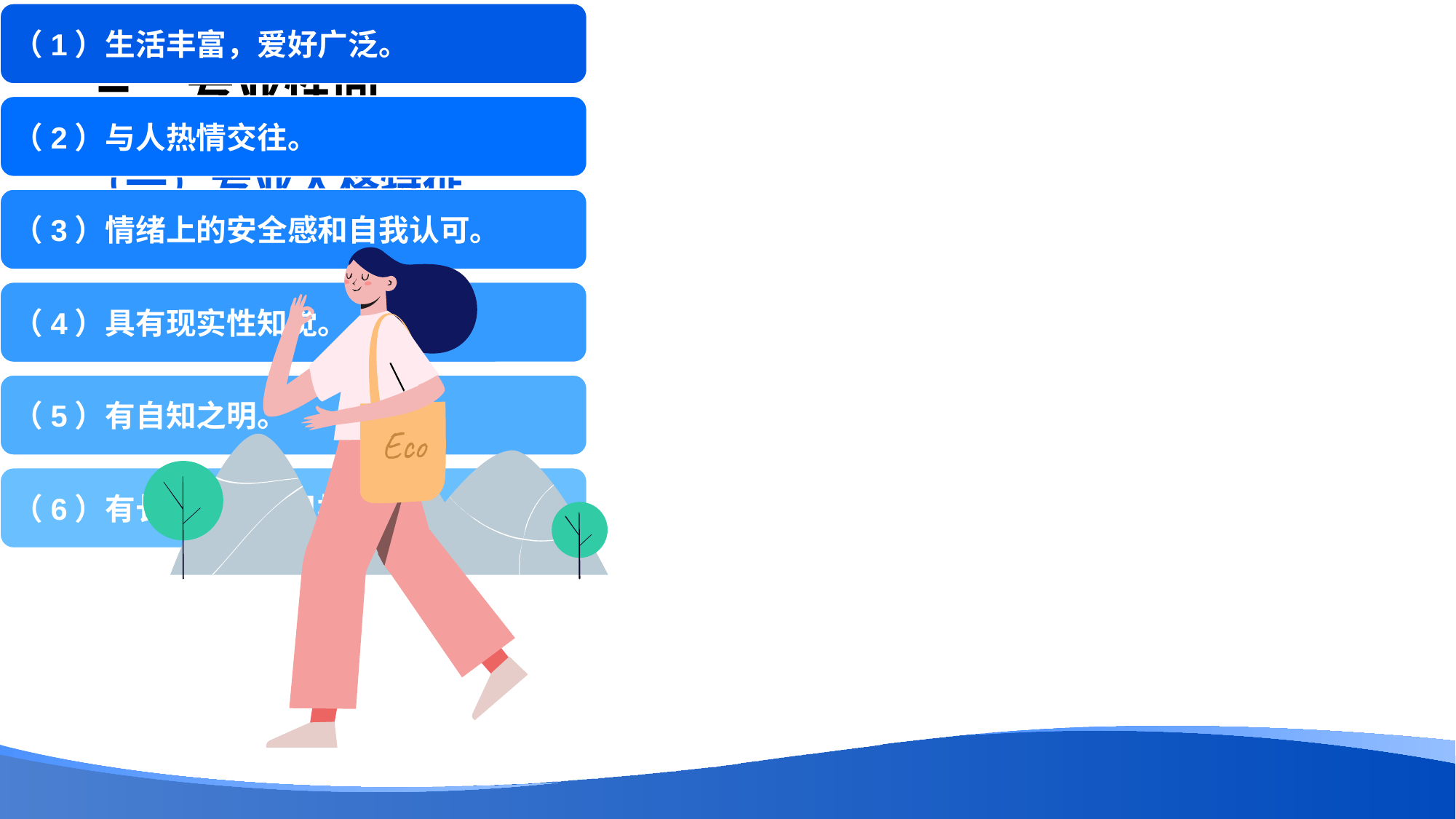

# 三、专业性向
（一）专业人格特征
（1）生活丰富，爱好广泛。
（2）与人热情交往。
（3）情绪上的安全感和自我认可。
（4）具有现实性知觉。
（5）有自知之明。
（6）有长远的人生目标。